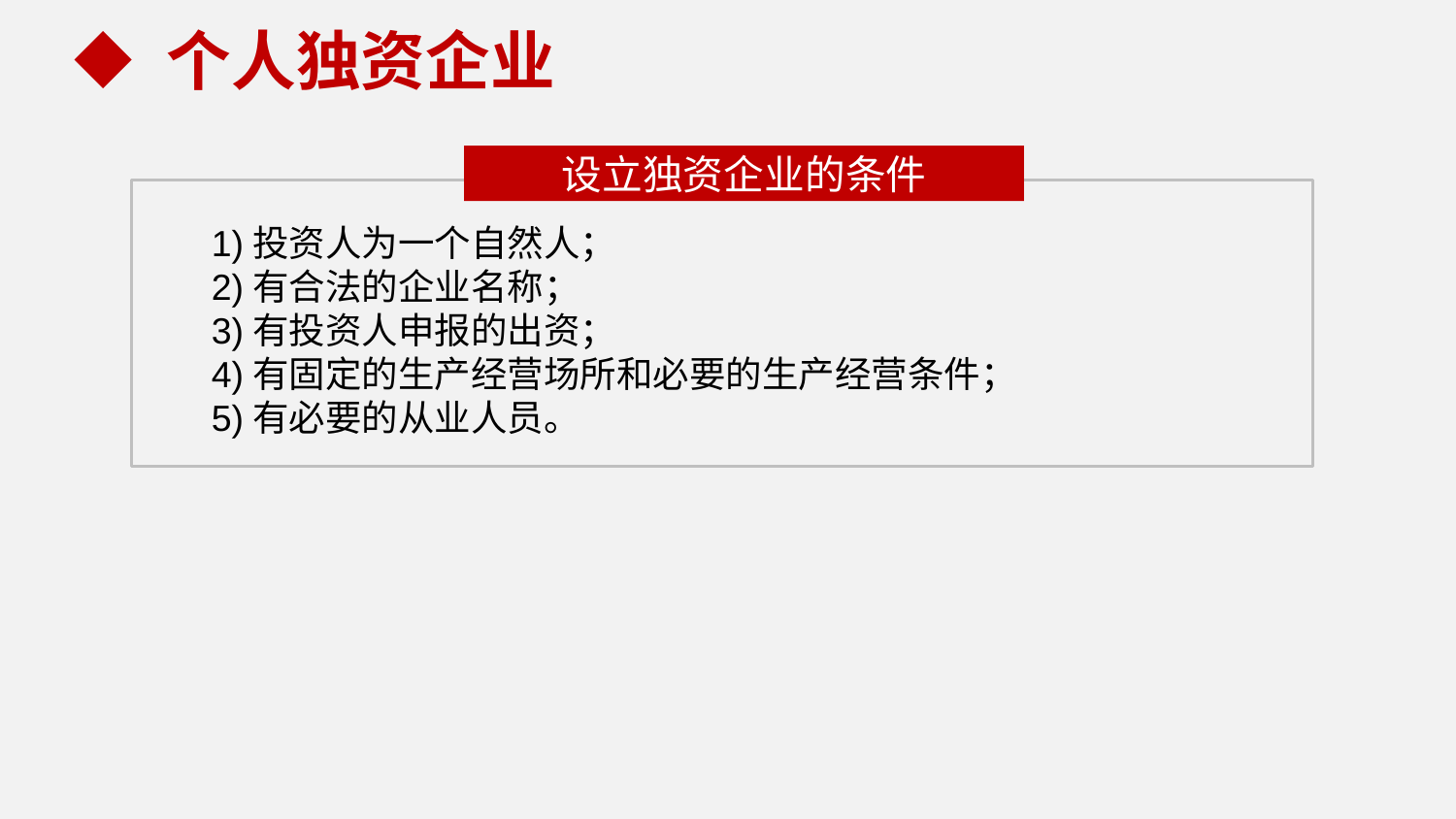

个人独资企业
设立独资企业的条件

1)投资人为一个自然人；
2)有合法的企业名称；
3)有投资人申报的出资；
4)有固定的生产经营场所和必要的生产经营条件；
5)有必要的从业人员。